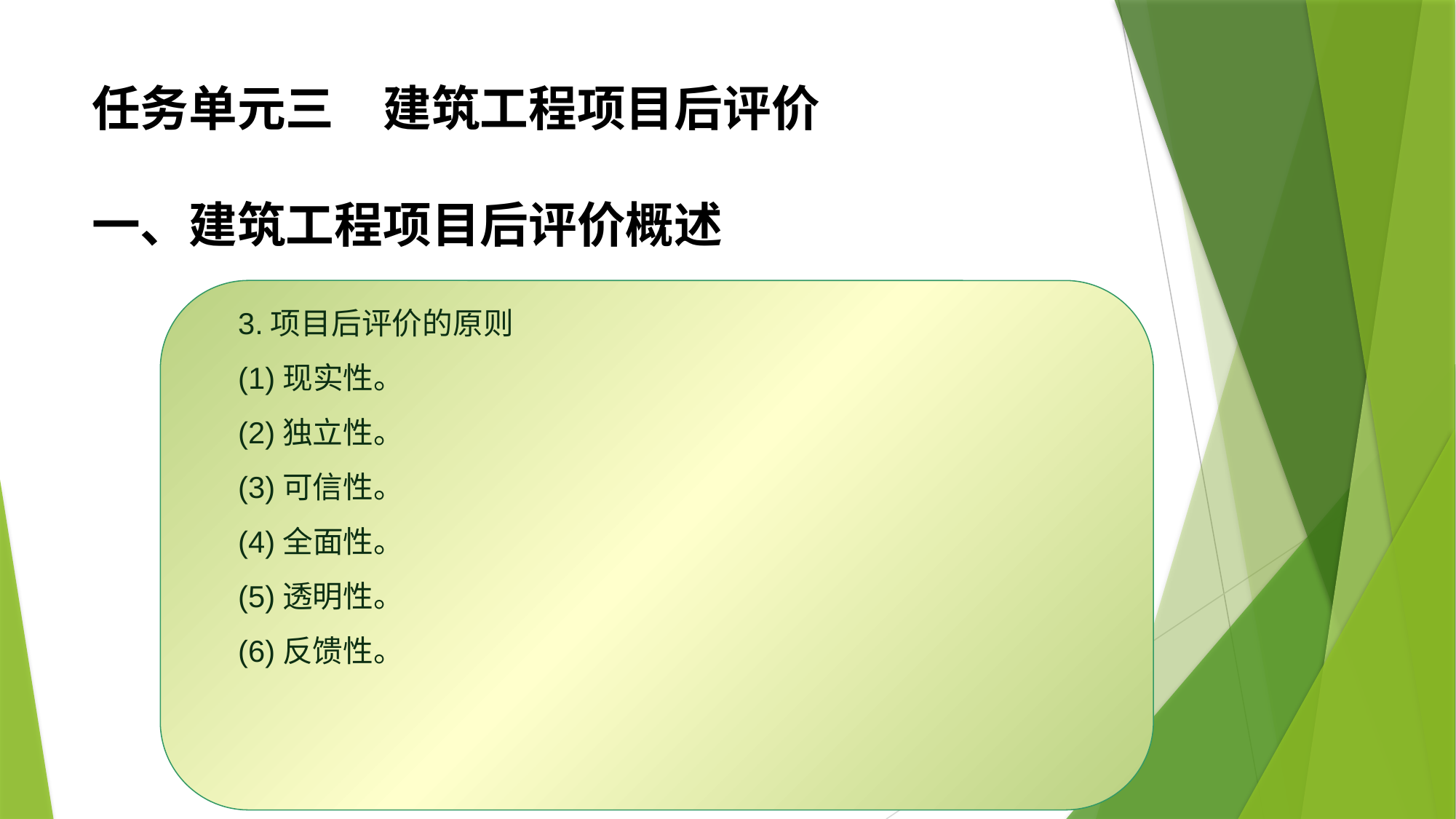

任务单元三　建筑工程项目后评价
一、建筑工程项目后评价概述

3.项目后评价的原则
(1)现实性。
(2)独立性。
(3)可信性。
(4)全面性。
(5)透明性。
(6)反馈性。